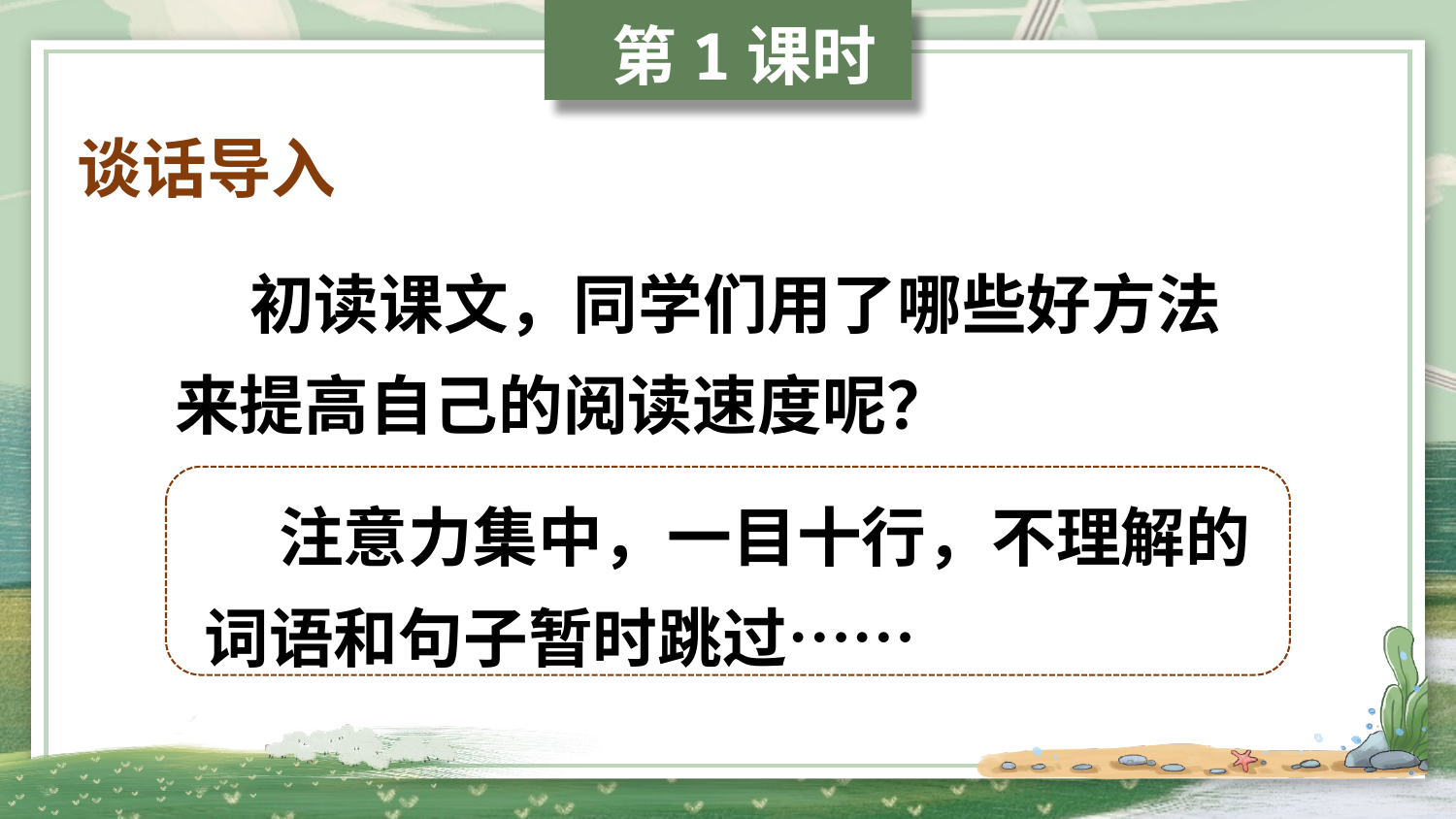

第1课时
谈话导入
    初读课文，同学们用了哪些好方法来提高自己的阅读速度呢？

    注意力集中，一目十行，不理解的词语和句子暂时跳过……